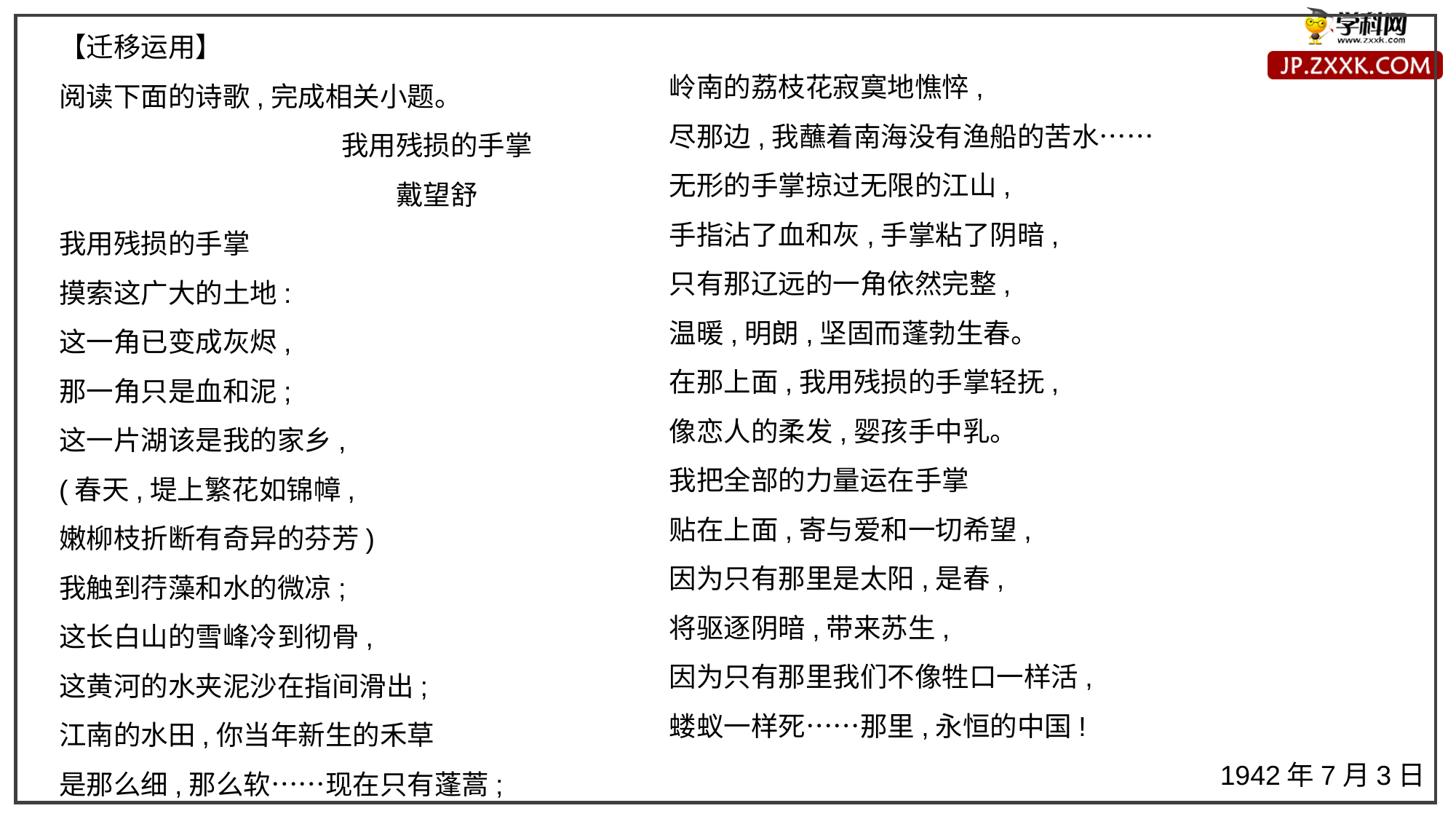

【迁移运用】
阅读下面的诗歌,完成相关小题。
我用残损的手掌
戴望舒
我用残损的手掌
摸索这广大的土地:
这一角已变成灰烬,
那一角只是血和泥;
这一片湖该是我的家乡,
(春天,堤上繁花如锦幛,
嫩柳枝折断有奇异的芬芳)
我触到荇藻和水的微凉;
这长白山的雪峰冷到彻骨,
这黄河的水夹泥沙在指间滑出;
江南的水田,你当年新生的禾草
是那么细,那么软……现在只有蓬蒿;

岭南的荔枝花寂寞地憔悴,
尽那边,我蘸着南海没有渔船的苦水……
无形的手掌掠过无限的江山,
手指沾了血和灰,手掌粘了阴暗,
只有那辽远的一角依然完整,
温暖,明朗,坚固而蓬勃生春。
在那上面,我用残损的手掌轻抚,
像恋人的柔发,婴孩手中乳。
我把全部的力量运在手掌
贴在上面,寄与爱和一切希望,
因为只有那里是太阳,是春,
将驱逐阴暗,带来苏生,
因为只有那里我们不像牲口一样活,
蝼蚁一样死……那里,永恒的中国!
1942年7月3日